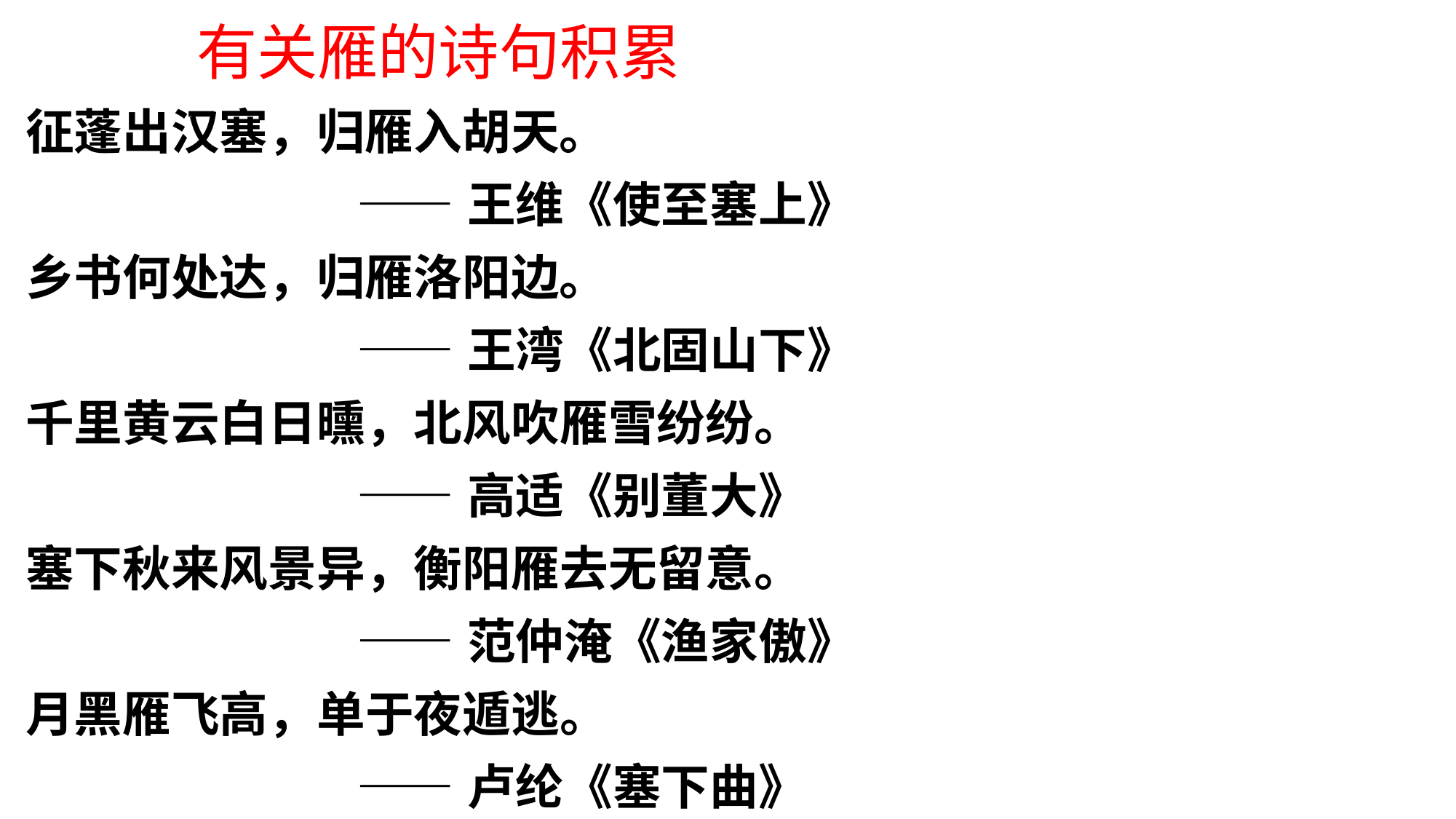

有关雁的诗句积累
征蓬出汉塞，归雁入胡天。
                              ——王维《使至塞上》
乡书何处达，归雁洛阳边。
                              ——王湾《北固山下》
千里黄云白日曛，北风吹雁雪纷纷。
                              ——高适《别董大》
塞下秋来风景异，衡阳雁去无留意。
                              ——范仲淹《渔家傲》
月黑雁飞高，单于夜遁逃。
                              ——卢纶《塞下曲》